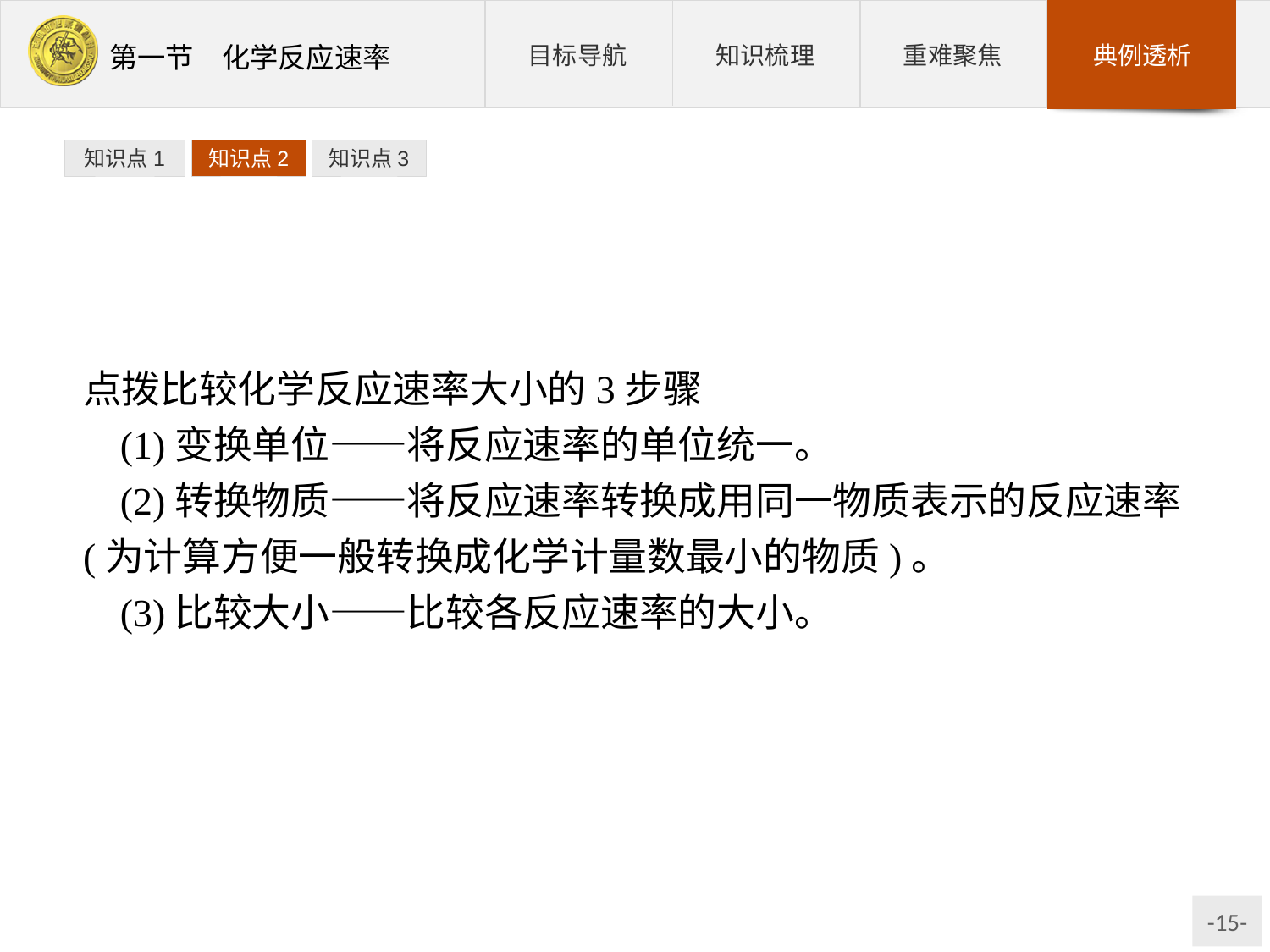

知识点1
知识点2
知识点3
点拨比较化学反应速率大小的3步骤
(1)变换单位——将反应速率的单位统一。
(2)转换物质——将反应速率转换成用同一物质表示的反应速率(为计算方便一般转换成化学计量数最小的物质)。
(3)比较大小——比较各反应速率的大小。